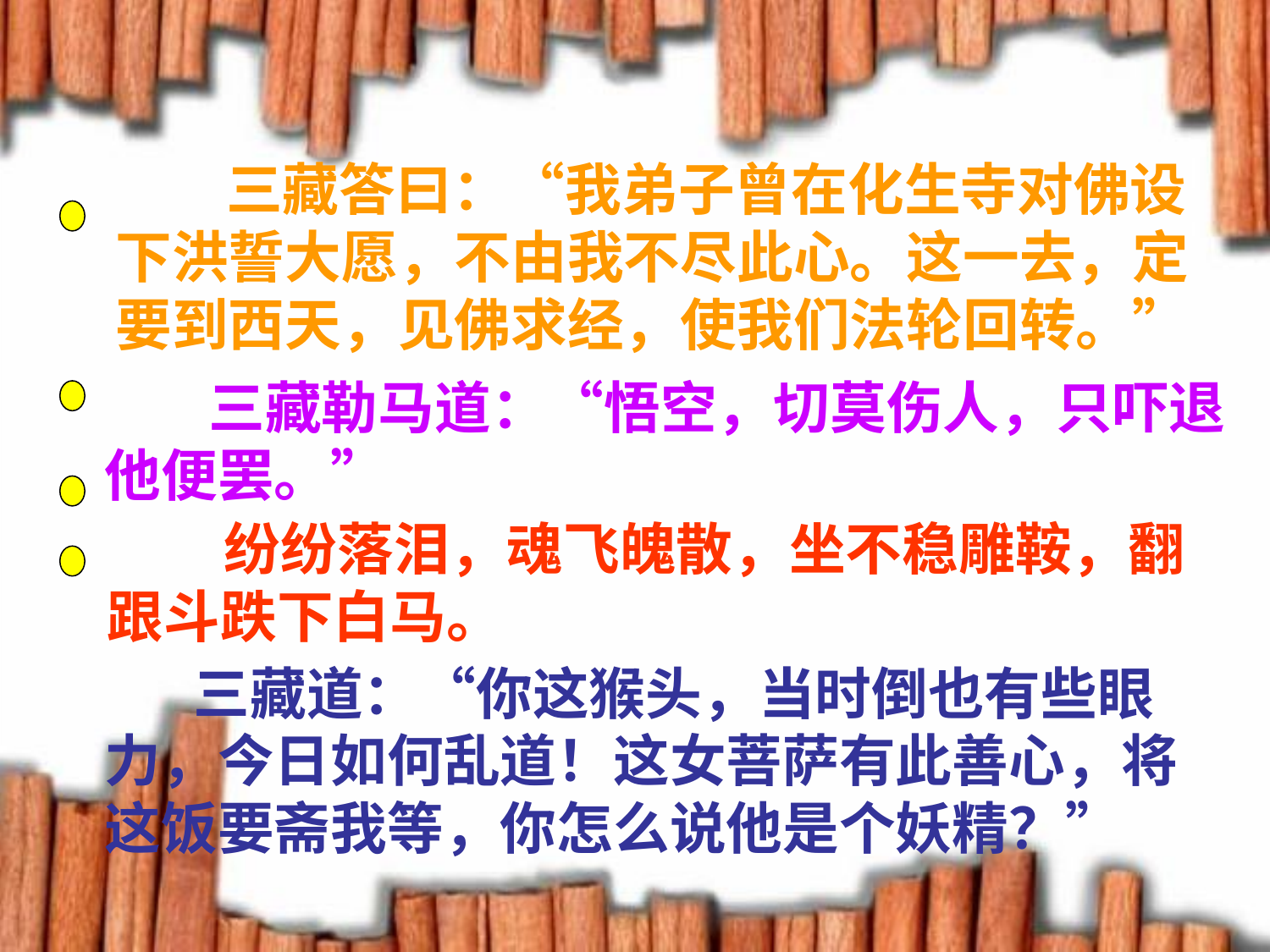

三藏答曰：“我弟子曾在化生寺对佛设下洪誓大愿，不由我不尽此心。这一去，定要到西天，见佛求经，使我们法轮回转。”

       三藏勒马道：“悟空，切莫伤人，只吓退他便罢。”

        纷纷落泪，魂飞魄散，坐不稳雕鞍，翻跟斗跌下白马。

       三藏道：“你这猴头，当时倒也有些眼力，今日如何乱道！这女菩萨有此善心，将这饭要斋我等，你怎么说他是个妖精？”